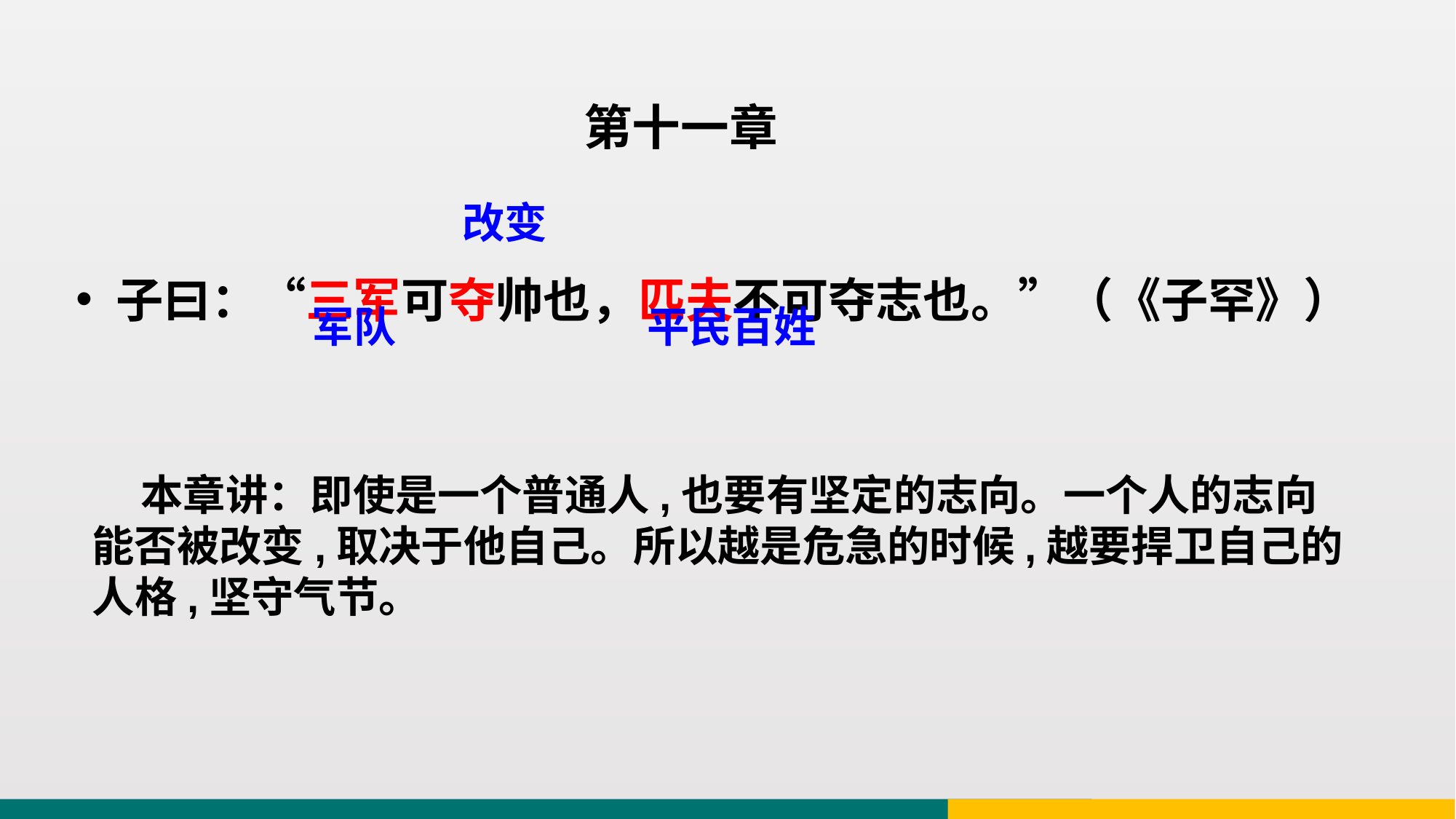

第十一章
子曰：“三军可夺帅也，匹夫不可夺志也。”（《子罕》）
改变
平民百姓
军队
    本章讲：即使是一个普通人,也要有坚定的志向。一个人的志向能否被改变,取决于他自己。所以越是危急的时候,越要捍卫自己的人格,坚守气节。